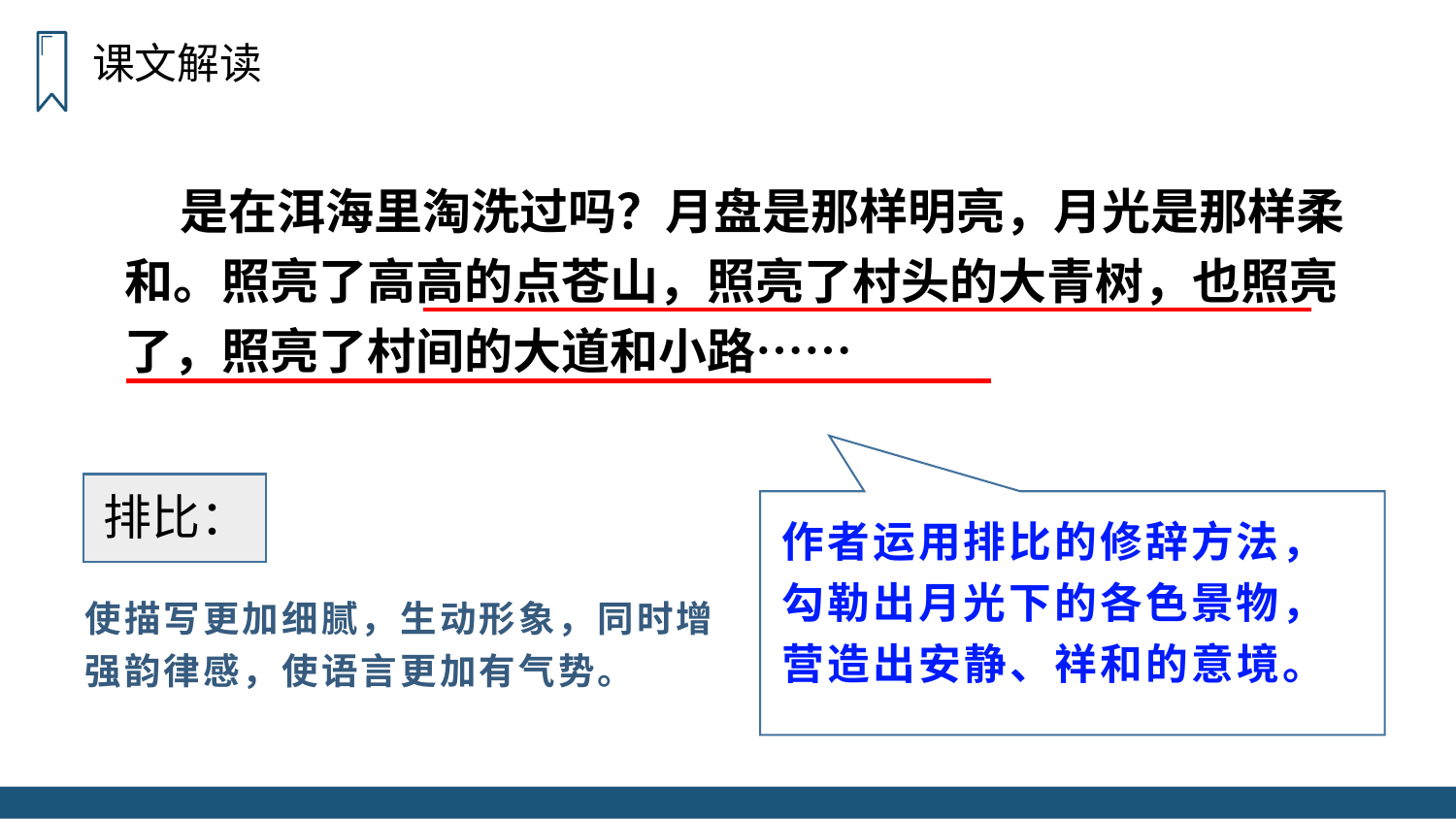

课文解读
    是在洱海里淘洗过吗？月盘是那样明亮，月光是那样柔和。照亮了高高的点苍山，照亮了村头的大青树，也照亮了，照亮了村间的大道和小路……

排比：

作者运用排比的修辞方法，勾勒出月光下的各色景物，营造出安静、祥和的意境。
使描写更加细腻，生动形象，同时增强韵律感，使语言更加有气势。